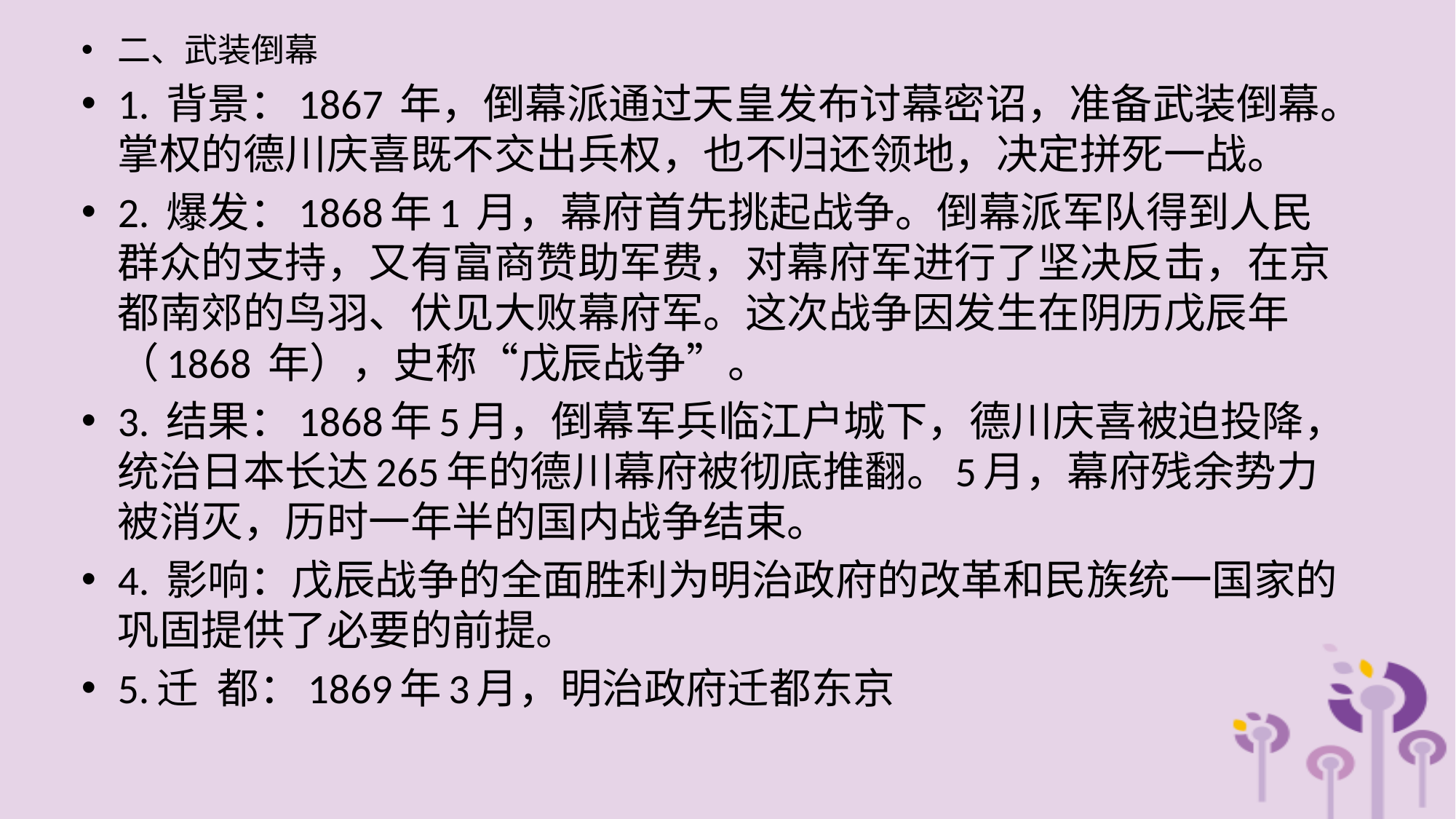

二、武装倒幕
1. 背景：1867 年，倒幕派通过天皇发布讨幕密诏，准备武装倒幕。掌权的德川庆喜既不交出兵权，也不归还领地，决定拼死一战。
2. 爆发：1868年1 月，幕府首先挑起战争。倒幕派军队得到人民群众的支持，又有富商赞助军费，对幕府军进行了坚决反击，在京都南郊的鸟羽、伏见大败幕府军。这次战争因发生在阴历戊辰年（1868 年），史称“戊辰战争”。
3. 结果：1868年5月，倒幕军兵临江户城下，德川庆喜被迫投降，统治日本长达265年的德川幕府被彻底推翻。5月，幕府残余势力被消灭，历时一年半的国内战争结束。
4. 影响：戊辰战争的全面胜利为明治政府的改革和民族统一国家的巩固提供了必要的前提。
5.迁  都：1869年3月，明治政府迁都东京